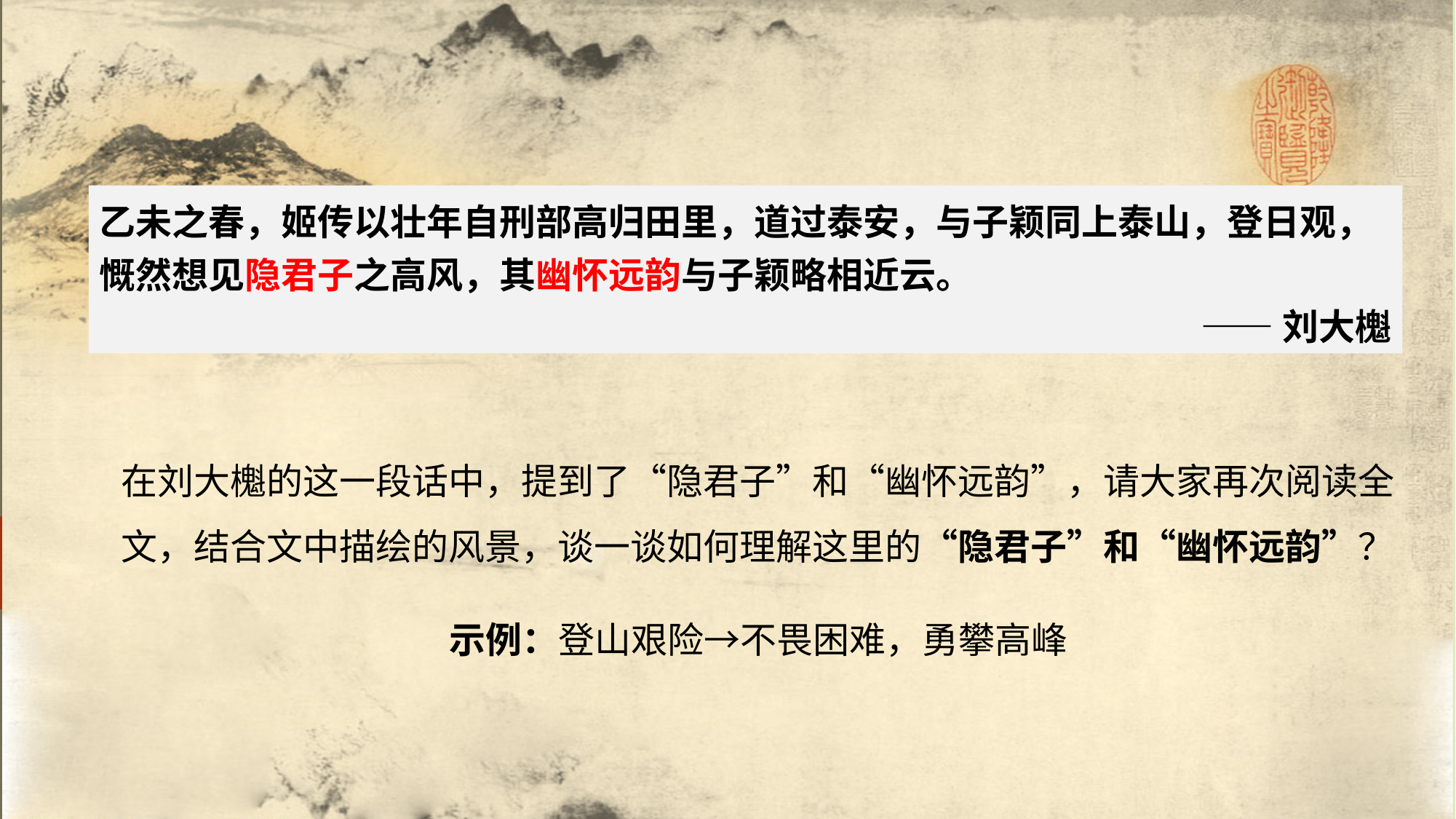

乙未之春，姬传以壮年自刑部高归田里，道过泰安，与子颖同上泰山，登日观，慨然想见隐君子之高风，其幽怀远韵与子颖略相近云。
——刘大櫆
在刘大櫆的这一段话中，提到了“隐君子”和“幽怀远韵”，请大家再次阅读全文，结合文中描绘的风景，谈一谈如何理解这里的“隐君子”和“幽怀远韵”？
示例：登山艰险→不畏困难，勇攀高峰